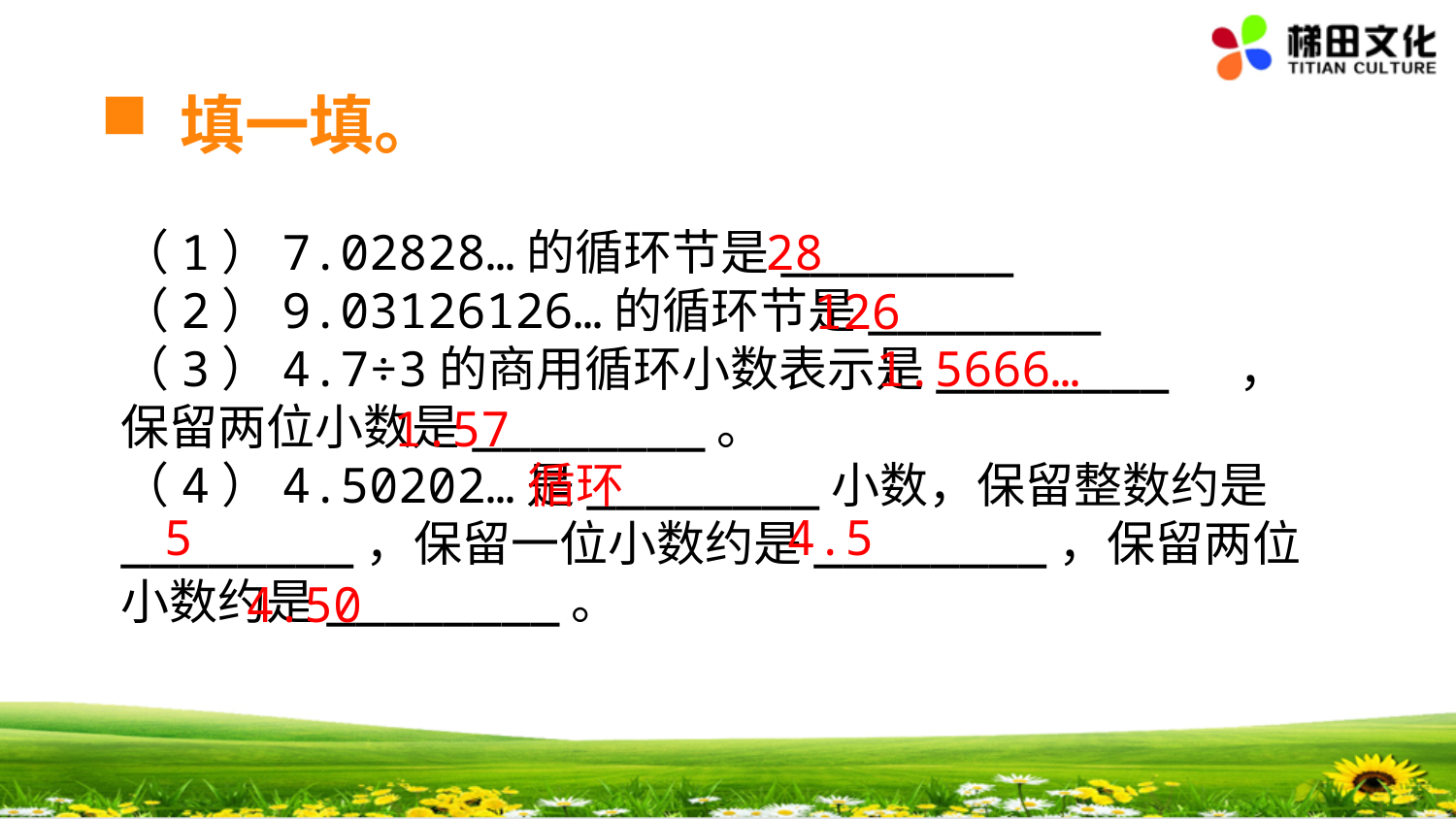

填一填。
（1）7.02828…的循环节是________
（2）9.03126126…的循环节是________
（3）4.7÷3的商用循环小数表示是________  ， 保留两位小数是________。
（4）4.50202…是________小数，保留整数约是________，保留一位小数约是________，保留两位小数约是________。
28
126
1.5666…
1.57
循环
5
4.5
4.50